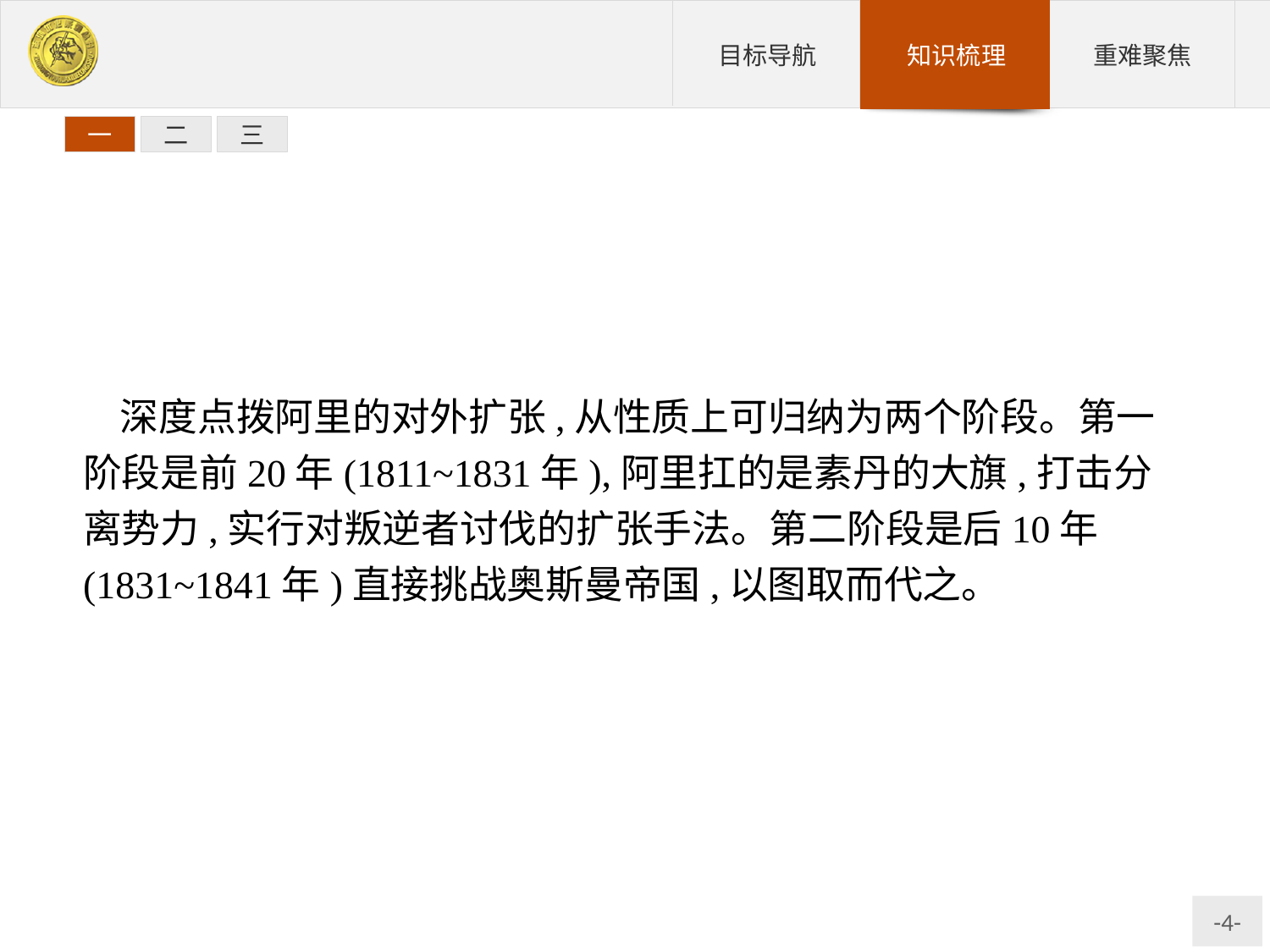

一
二
三
深度点拨阿里的对外扩张,从性质上可归纳为两个阶段。第一阶段是前20年(1811~1831年),阿里扛的是素丹的大旗,打击分离势力,实行对叛逆者讨伐的扩张手法。第二阶段是后10年(1831~1841年)直接挑战奥斯曼帝国,以图取而代之。